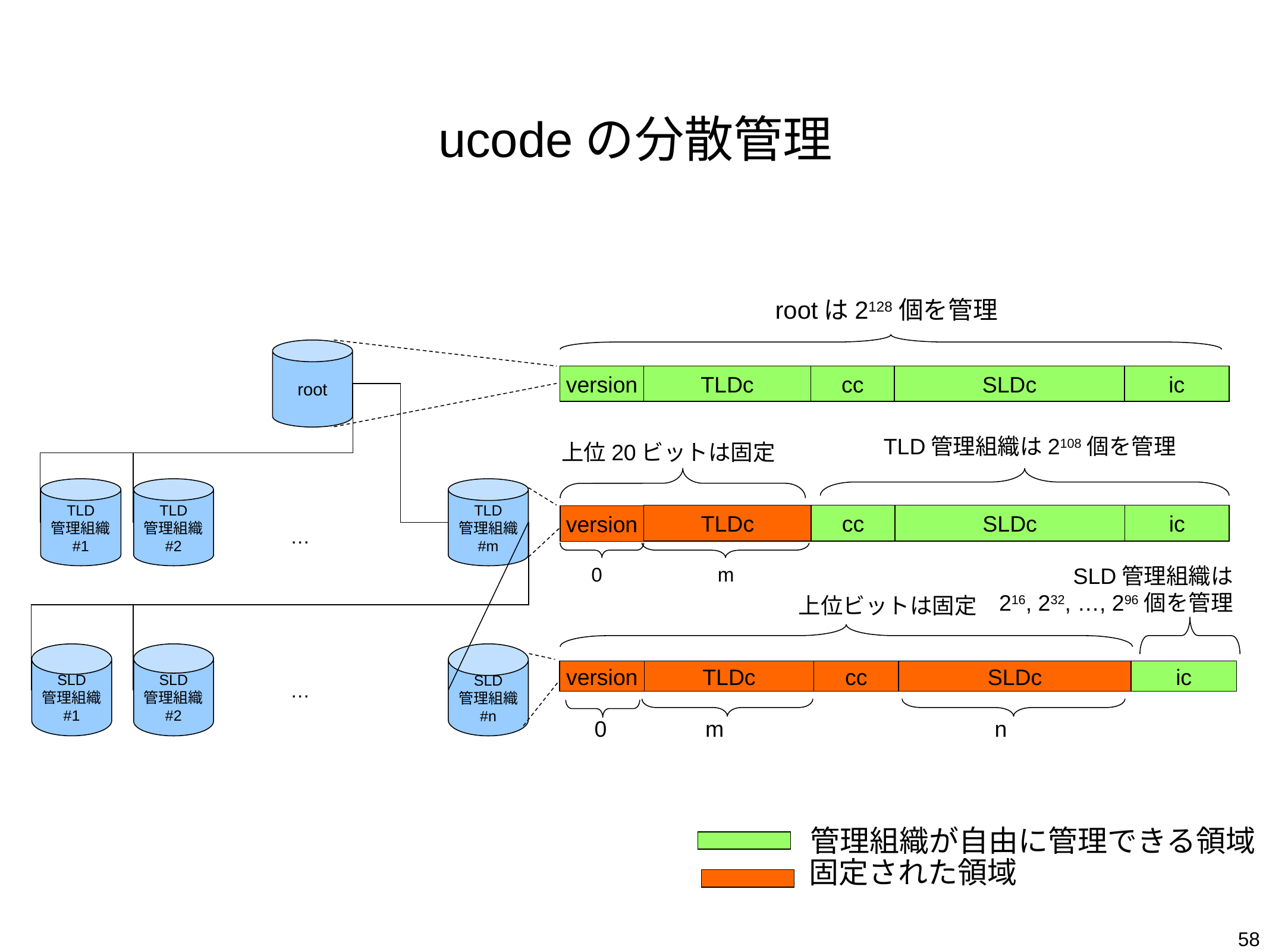

# ucodeの分散管理

rootは2128個を管理
root

version
TLDc
cc
SLDc
ic

TLD管理組織は2108個を管理
上位20ビットは固定

TLD
管理組織
#1
TLD
管理組織
#2
TLD
管理組織
#m

TLDc
cc
SLDc
ic
version

…

0
m
SLD管理組織は
216, 232, …, 296個を管理

上位ビットは固定

SLD
管理組織
#1
SLD
管理組織
#2
SLD
管理組織
#n

version
TLDc
cc
SLDc
ic

…

0
m
n
管理組織が自由に管理できる領域

固定された領域

58